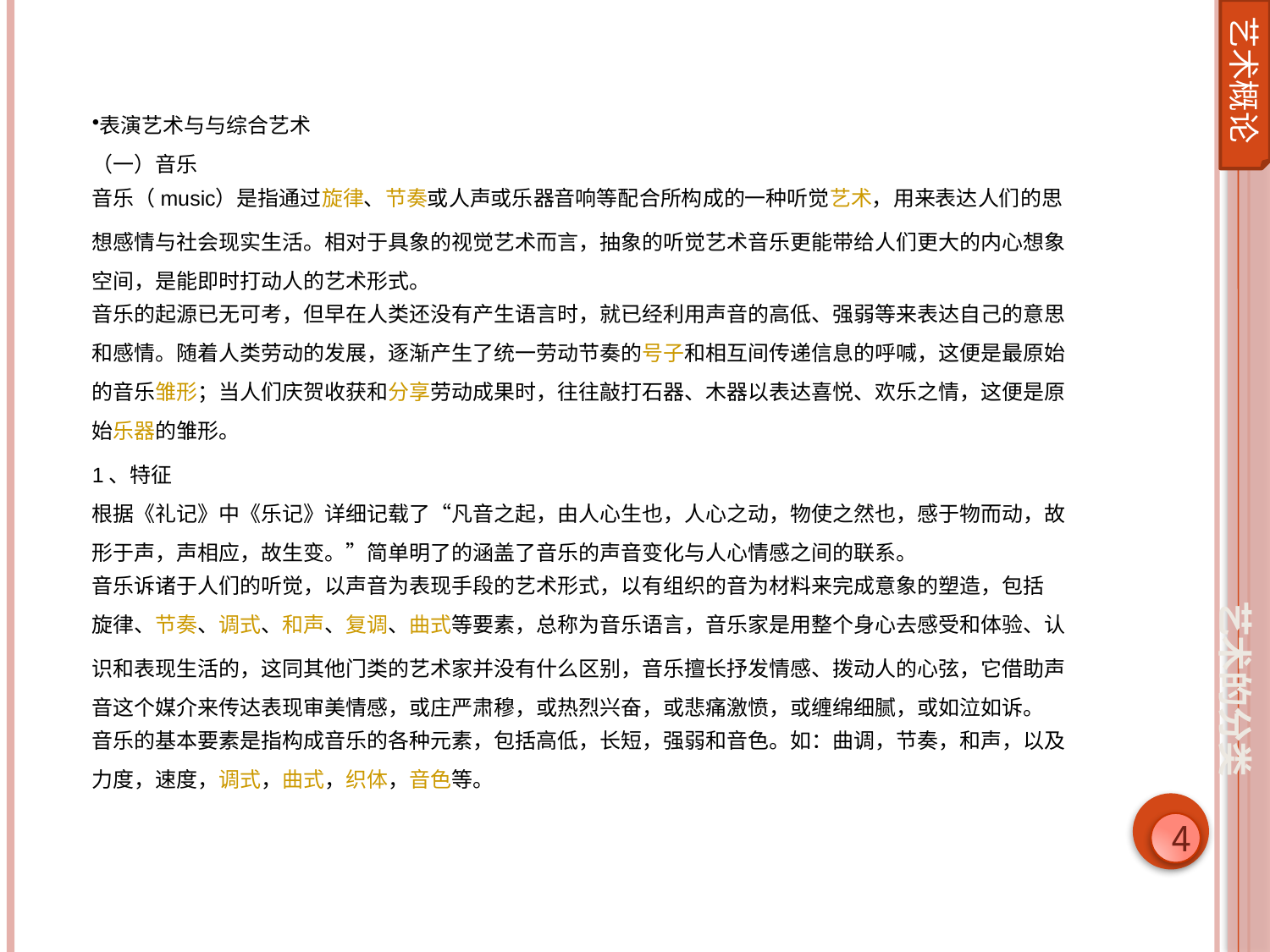

艺术概论
表演艺术与与综合艺术
（一）音乐
音乐（music）是指通过旋律、节奏或人声或乐器音响等配合所构成的一种听觉艺术，用来表达人们的思想感情与社会现实生活。相对于具象的视觉艺术而言，抽象的听觉艺术音乐更能带给人们更大的内心想象空间，是能即时打动人的艺术形式。
音乐的起源已无可考，但早在人类还没有产生语言时，就已经利用声音的高低、强弱等来表达自己的意思和感情。随着人类劳动的发展，逐渐产生了统一劳动节奏的号子和相互间传递信息的呼喊，这便是最原始的音乐雏形；当人们庆贺收获和分享劳动成果时，往往敲打石器、木器以表达喜悦、欢乐之情，这便是原始乐器的雏形。
1、特征
根据《礼记》中《乐记》详细记载了“凡音之起，由人心生也，人心之动，物使之然也，感于物而动，故形于声，声相应，故生变。”简单明了的涵盖了音乐的声音变化与人心情感之间的联系。
音乐诉诸于人们的听觉，以声音为表现手段的艺术形式，以有组织的音为材料来完成意象的塑造，包括旋律、节奏、调式、和声、复调、曲式等要素，总称为音乐语言，音乐家是用整个身心去感受和体验、认识和表现生活的，这同其他门类的艺术家并没有什么区别，音乐擅长抒发情感、拨动人的心弦，它借助声音这个媒介来传达表现审美情感，或庄严肃穆，或热烈兴奋，或悲痛激愤，或缠绵细腻，或如泣如诉。
音乐的基本要素是指构成音乐的各种元素，包括高低，长短，强弱和音色。如：曲调，节奏，和声，以及力度，速度，调式，曲式，织体，音色等。
艺术的分类
4